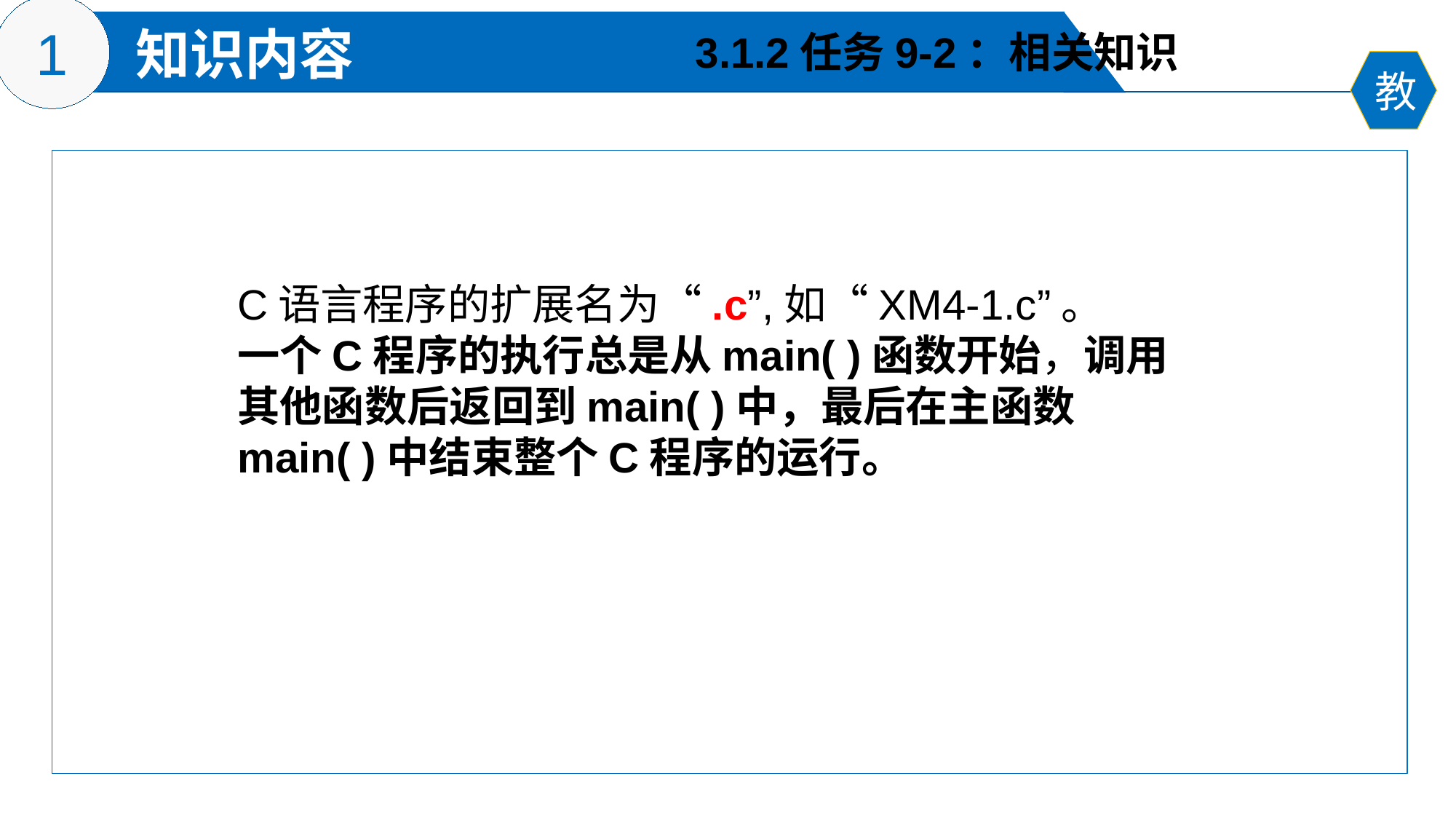

3.1.2任务9-2：相关知识
C语言程序的扩展名为“.c”,如“XM4-1.c”。
一个C程序的执行总是从main( )函数开始，调用其他函数后返回到main( )中，最后在主函数main( )中结束整个C程序的运行。